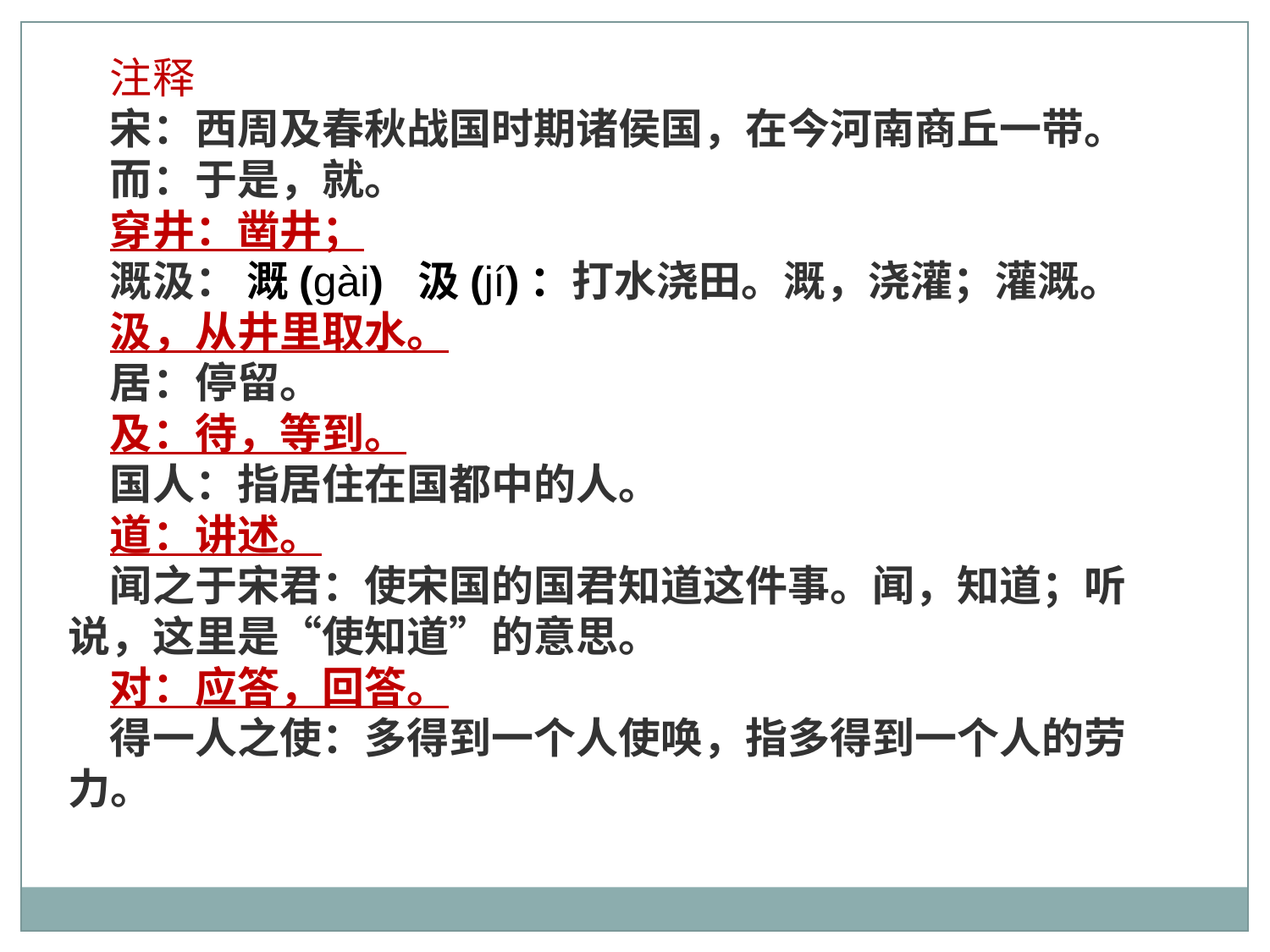

注释
宋：西周及春秋战国时期诸侯国，在今河南商丘一带。
而：于是，就。
穿井：凿井；
溉汲： 溉(gài)  汲(jí)：打水浇田。溉，浇灌；灌溉。
汲，从井里取水。
居：停留。
及：待，等到。
国人：指居住在国都中的人。
道：讲述。
闻之于宋君：使宋国的国君知道这件事。闻，知道；听说，这里是“使知道”的意思。
对：应答，回答。
得一人之使：多得到一个人使唤，指多得到一个人的劳力。